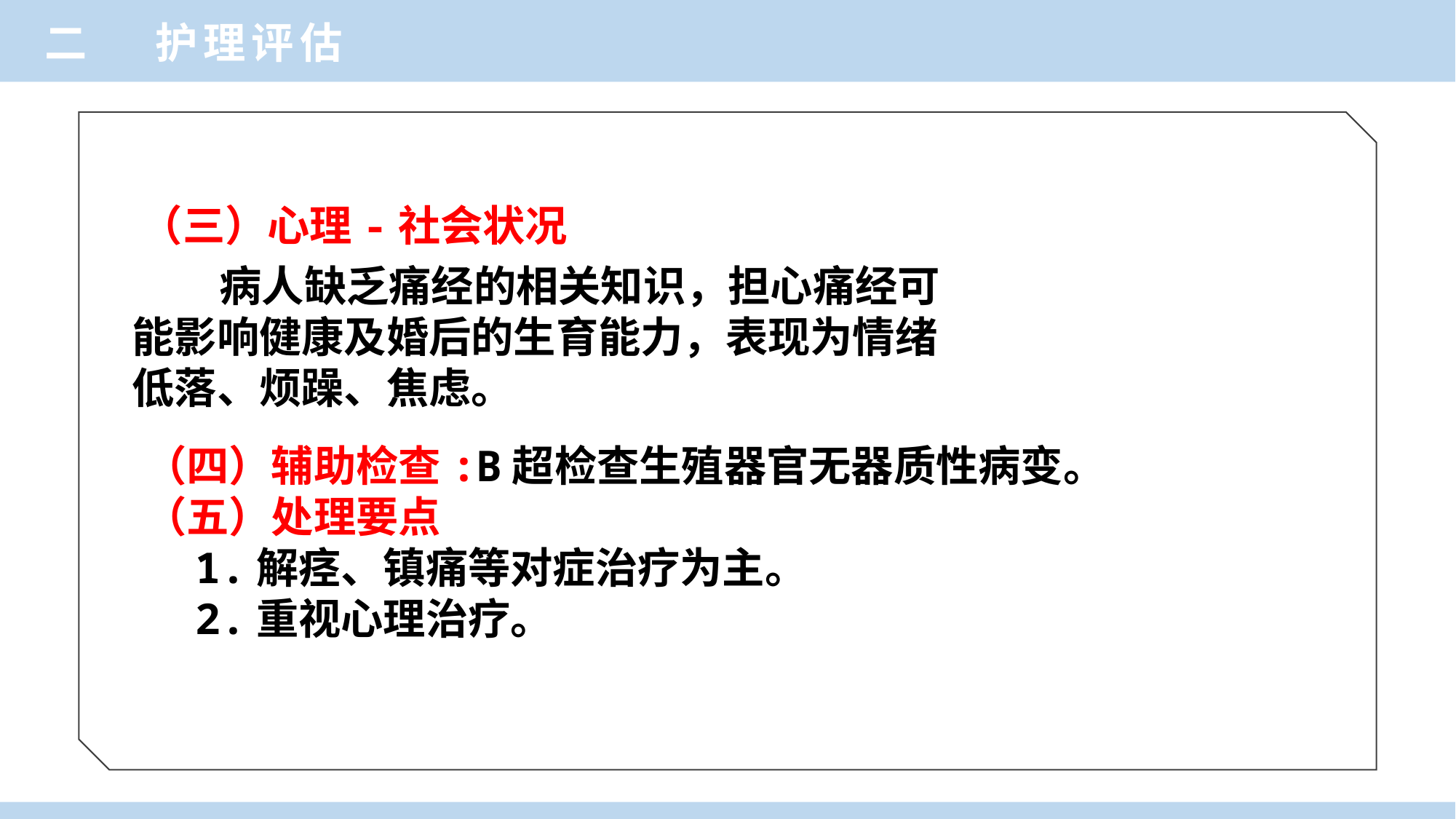

二    护理评估

（三）心理-社会状况
        病人缺乏痛经的相关知识，担心痛经可
能影响健康及婚后的生育能力，表现为情绪
低落、烦躁、焦虑。
（四）辅助检查:B超检查生殖器官无器质性病变。
（五）处理要点
  1.解痉、镇痛等对症治疗为主。
  2.重视心理治疗。